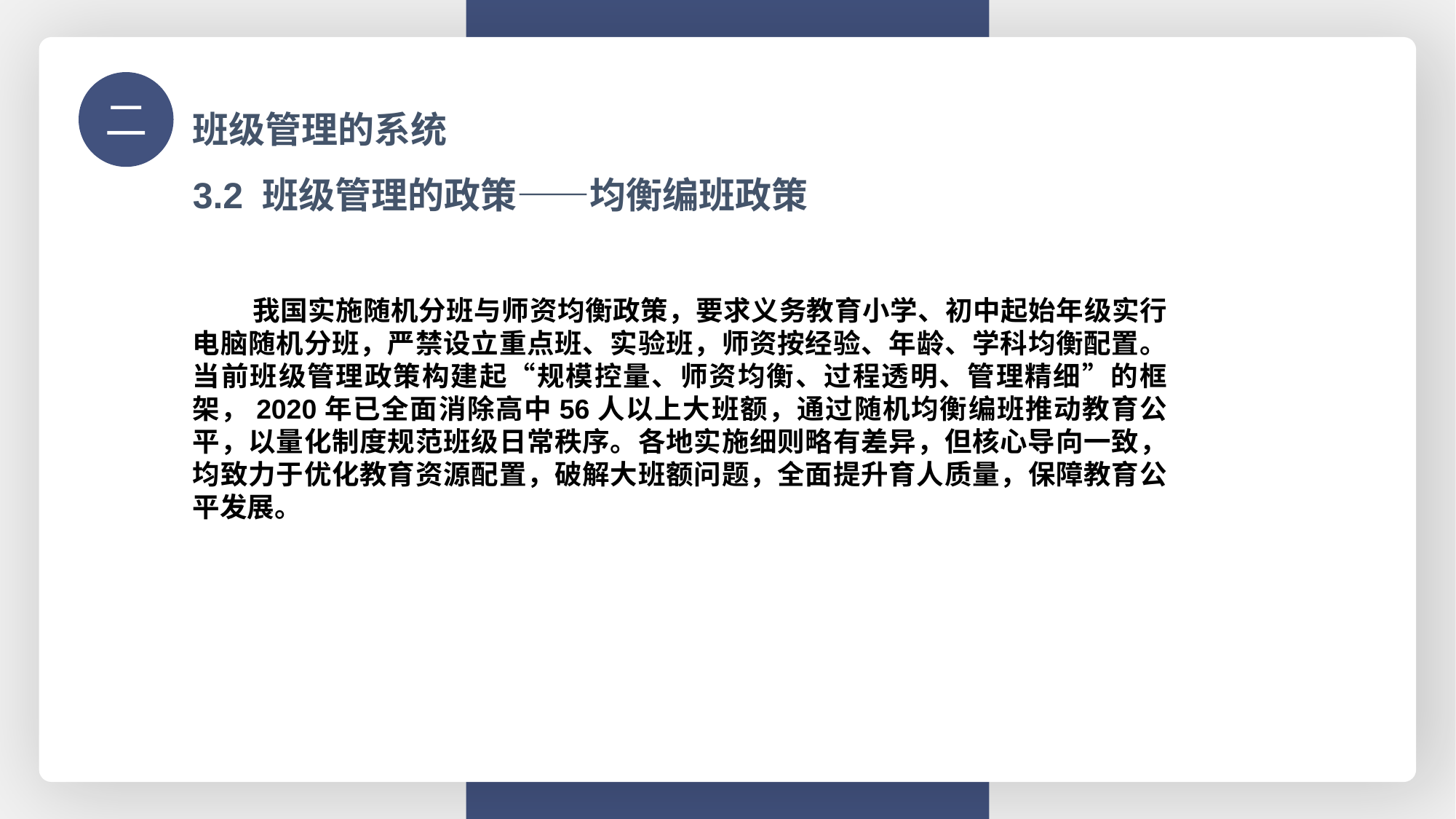

班级管理的系统
二
3.2 班级管理的政策——均衡编班政策

        我国实施随机分班与师资均衡政策，要求义务教育小学、初中起始年级实行电脑随机分班，严禁设立重点班、实验班，师资按经验、年龄、学科均衡配置。当前班级管理政策构建起“规模控量、师资均衡、过程透明、管理精细”的框架，2020年已全面消除高中56人以上大班额，通过随机均衡编班推动教育公平，以量化制度规范班级日常秩序。各地实施细则略有差异，但核心导向一致，均致力于优化教育资源配置，破解大班额问题，全面提升育人质量，保障教育公平发展。